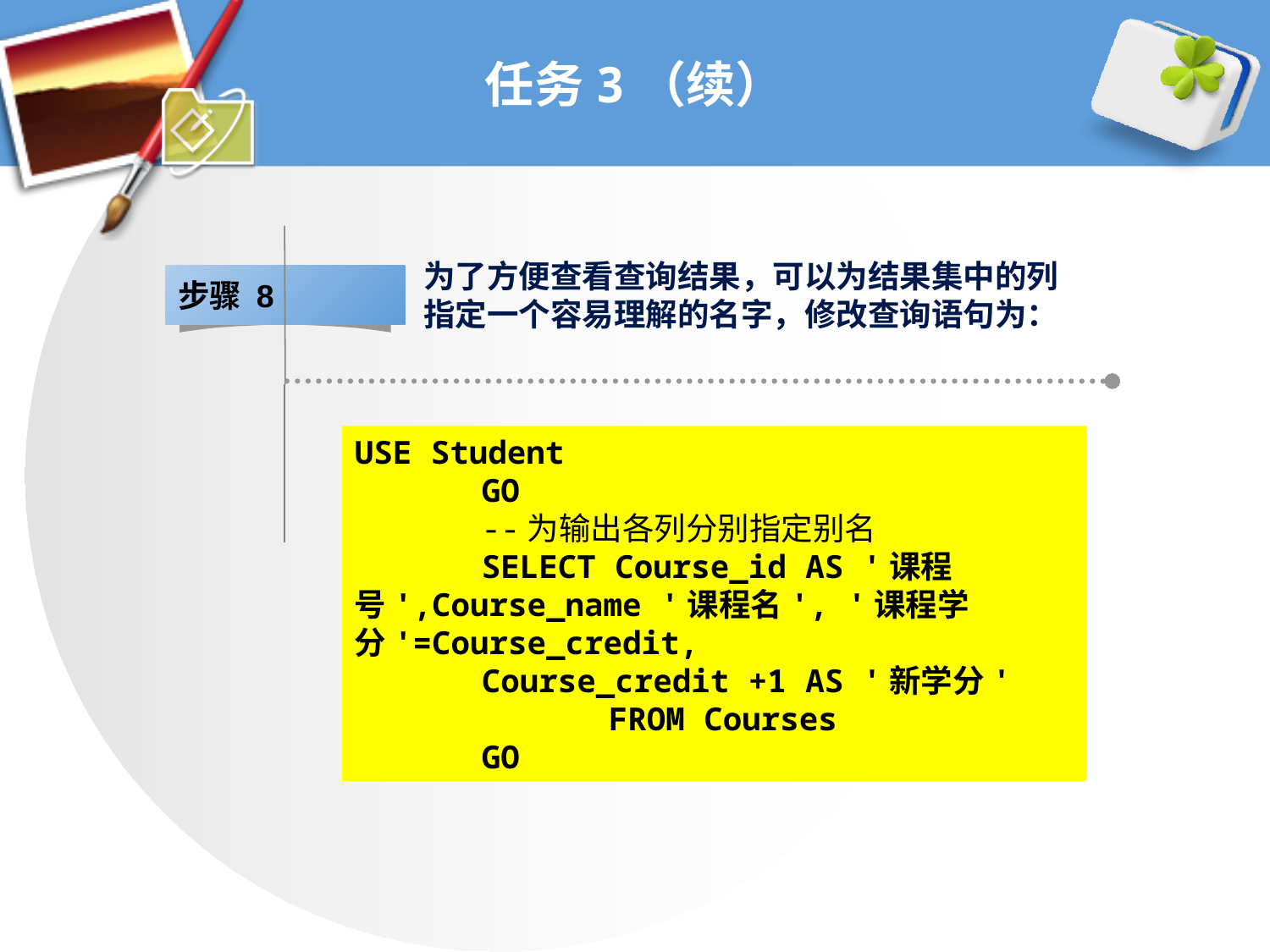

# 任务3（续）
为了方便查看查询结果，可以为结果集中的列指定一个容易理解的名字，修改查询语句为：
步骤 8

USE Student
	GO
	--为输出各列分别指定别名
	SELECT Course_id AS '课程号',Course_name '课程名', '课程学分'=Course_credit,
	Course_credit +1 AS '新学分'
		FROM Courses
	GO